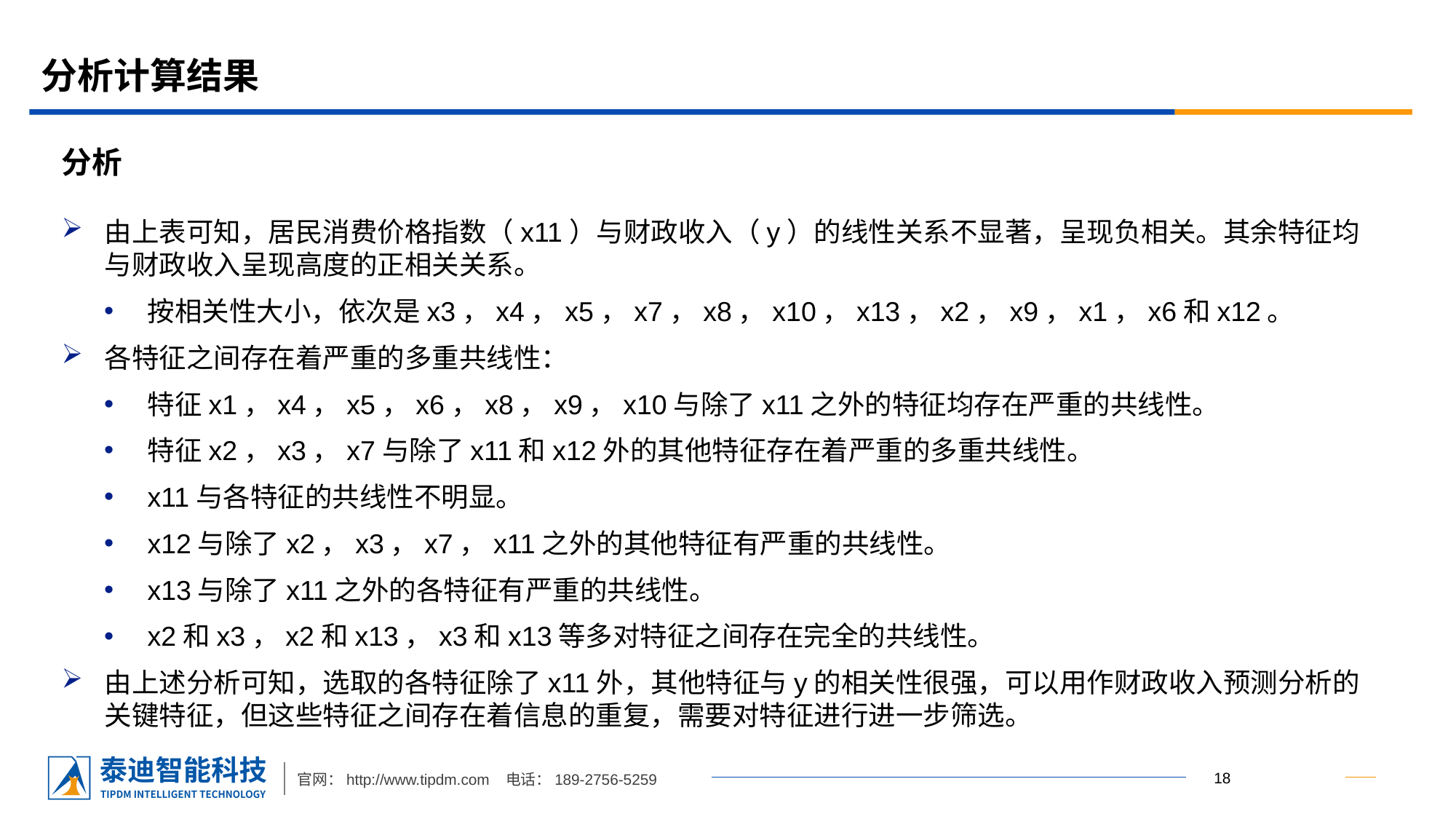

# 分析计算结果
分析
由上表可知，居民消费价格指数（x11）与财政收入（y）的线性关系不显著，呈现负相关。其余特征均与财政收入呈现高度的正相关关系。
按相关性大小，依次是x3，x4，x5，x7，x8，x10，x13，x2，x9，x1，x6和x12。
各特征之间存在着严重的多重共线性：
特征x1，x4，x5，x6，x8，x9，x10与除了x11之外的特征均存在严重的共线性。
特征x2，x3，x7与除了x11和x12外的其他特征存在着严重的多重共线性。
x11与各特征的共线性不明显。
x12与除了x2，x3，x7，x11之外的其他特征有严重的共线性。
x13与除了x11之外的各特征有严重的共线性。
x2和x3，x2和x13，x3和x13等多对特征之间存在完全的共线性。
由上述分析可知，选取的各特征除了x11外，其他特征与y的相关性很强，可以用作财政收入预测分析的关键特征，但这些特征之间存在着信息的重复，需要对特征进行进一步筛选。